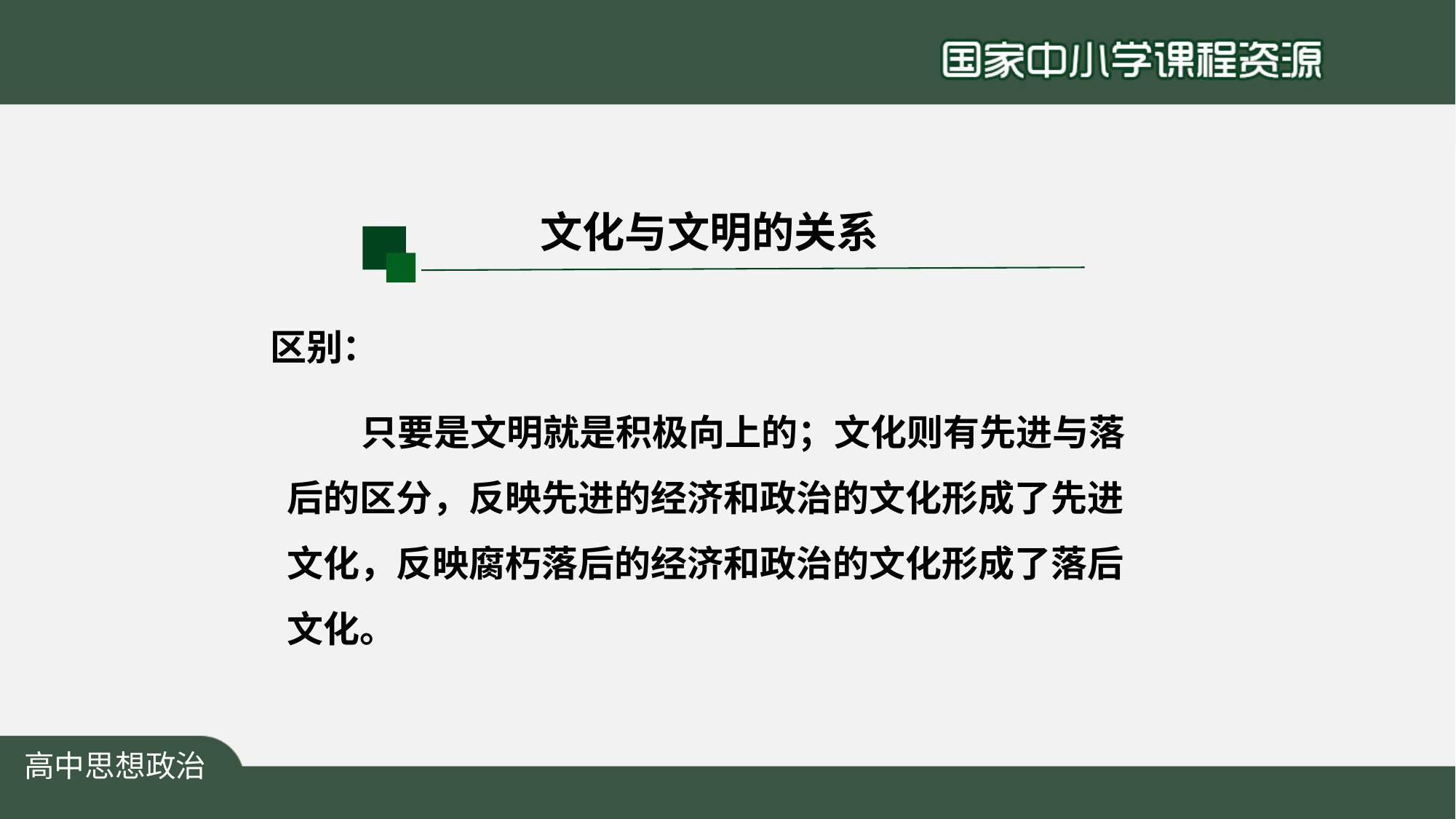

文化与文明的关系

区别：
        只要是文明就是积极向上的；文化则有先进与落后的区分，反映先进的经济和政治的文化形成了先进文化，反映腐朽落后的经济和政治的文化形成了落后文化。